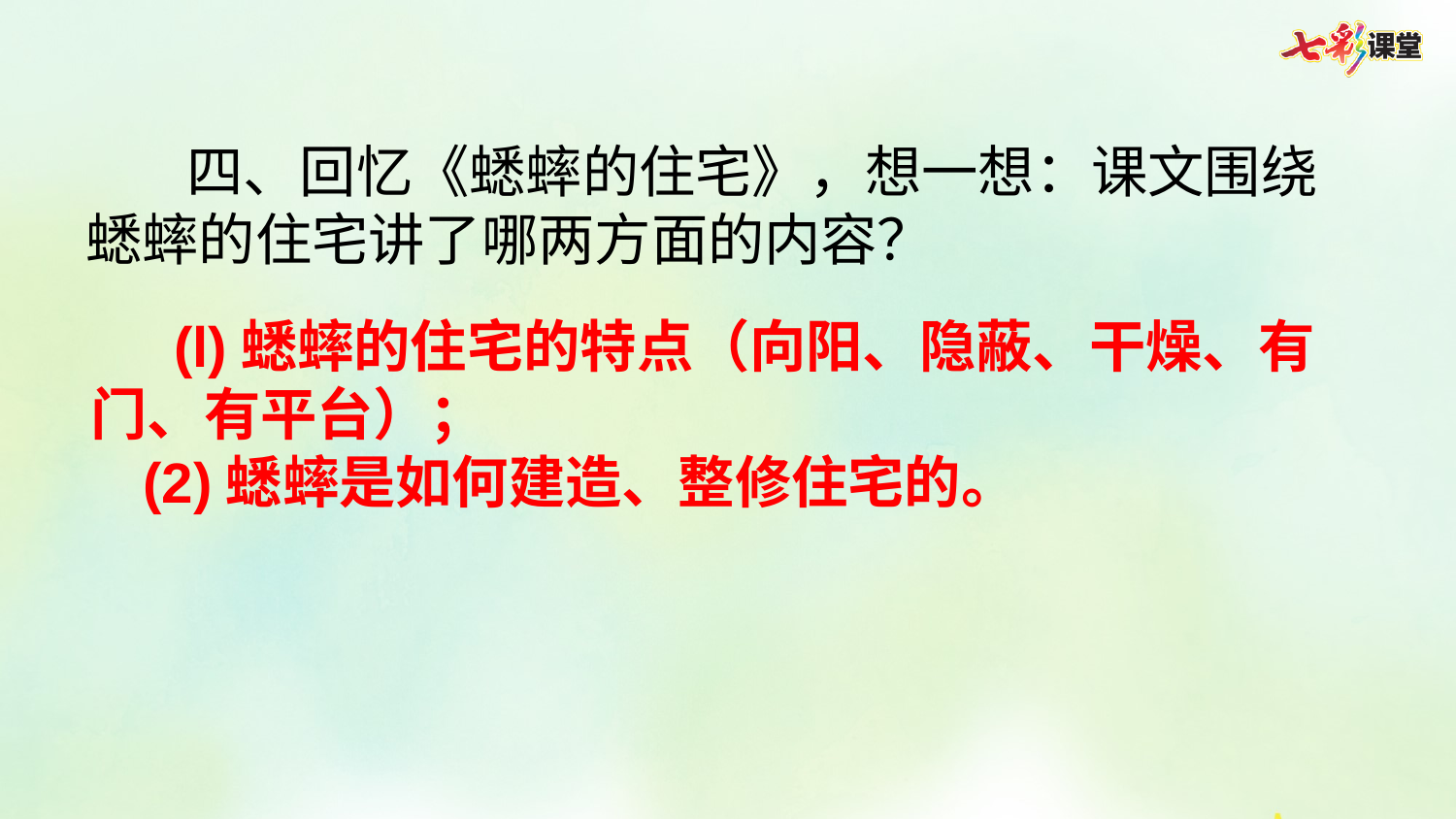

四、回忆《蟋蟀的住宅》，想一想：课文围绕蟋蟀的住宅讲了哪两方面的内容？
　 (l)蟋蟀的住宅的特点（向阳、隐蔽、干燥、有门、有平台）；
   (2)蟋蟀是如何建造、整修住宅的。